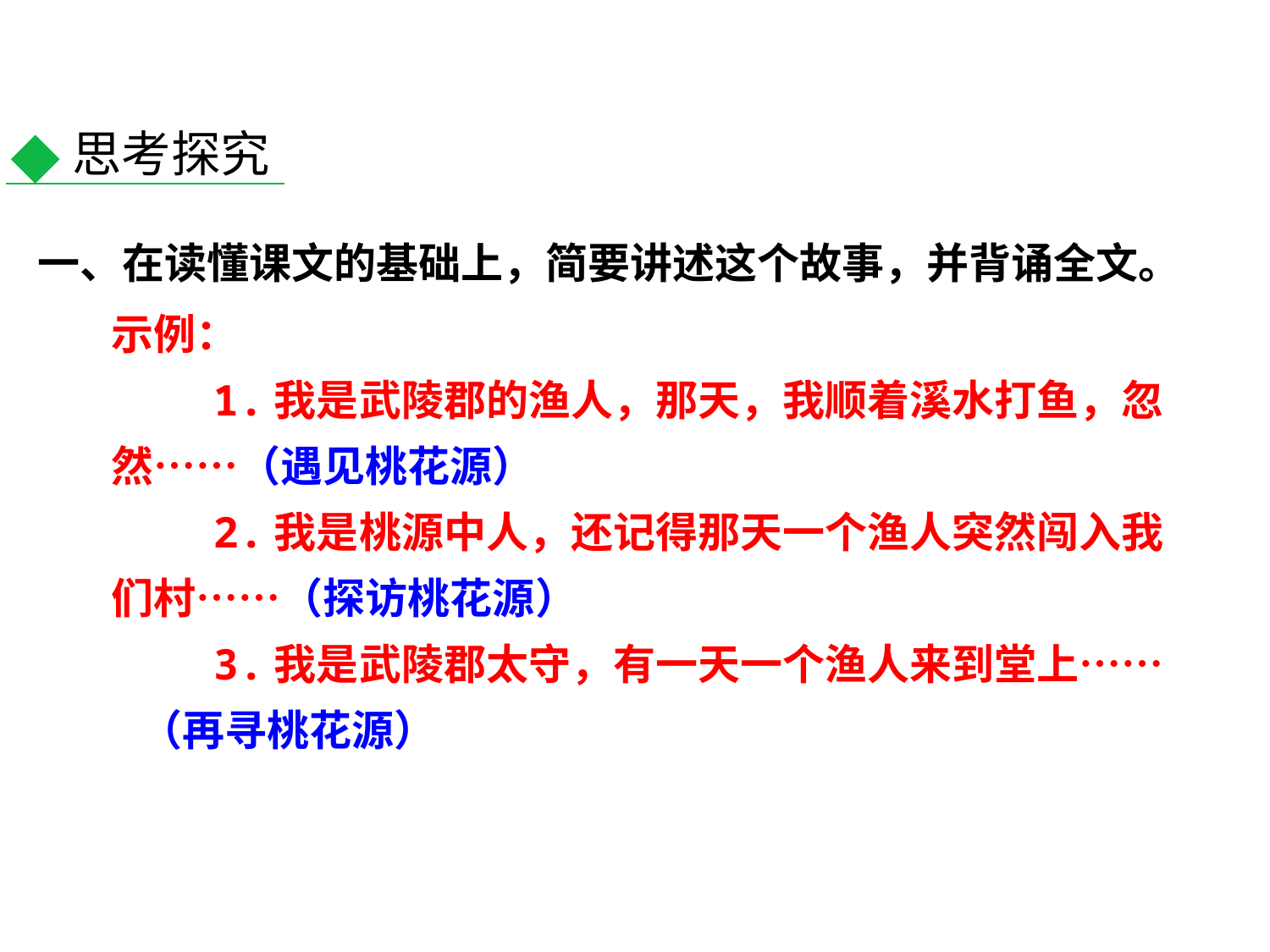

思考探究

一、在读懂课文的基础上，简要讲述这个故事，并背诵全文。
示例：
    1.我是武陵郡的渔人，那天，我顺着溪水打鱼，忽然……（遇见桃花源）
    2.我是桃源中人，还记得那天一个渔人突然闯入我们村……（探访桃花源）
    3.我是武陵郡太守，有一天一个渔人来到堂上……    （再寻桃花源）